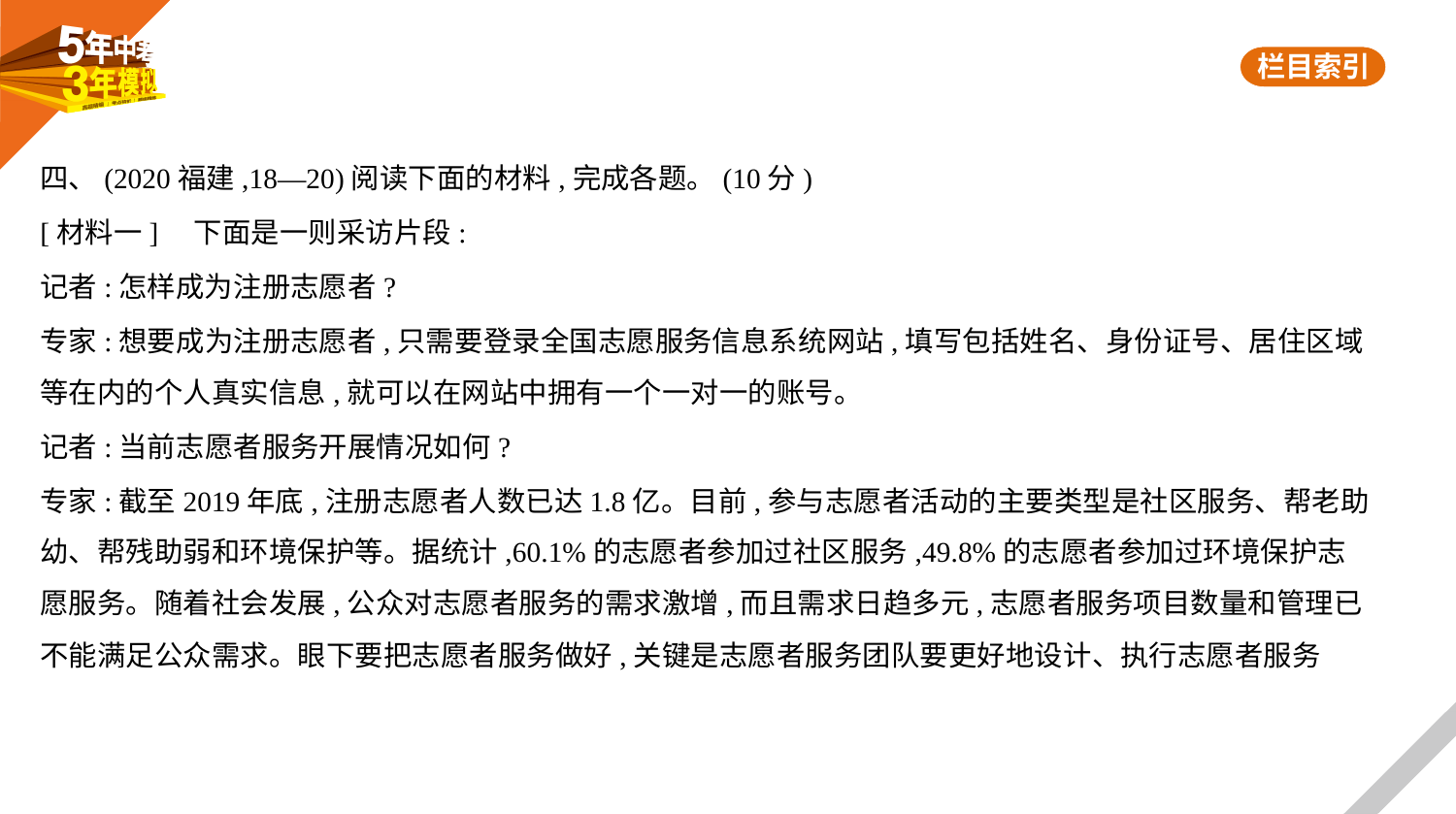

四、(2020福建,18—20)阅读下面的材料,完成各题。(10分)
[材料一]　下面是一则采访片段:
记者:怎样成为注册志愿者?
专家:想要成为注册志愿者,只需要登录全国志愿服务信息系统网站,填写包括姓名、身份证号、居住区域
等在内的个人真实信息,就可以在网站中拥有一个一对一的账号。
记者:当前志愿者服务开展情况如何?
专家:截至2019年底,注册志愿者人数已达1.8亿。目前,参与志愿者活动的主要类型是社区服务、帮老助
幼、帮残助弱和环境保护等。据统计,60.1%的志愿者参加过社区服务,49.8%的志愿者参加过环境保护志
愿服务。随着社会发展,公众对志愿者服务的需求激增,而且需求日趋多元,志愿者服务项目数量和管理已
不能满足公众需求。眼下要把志愿者服务做好,关键是志愿者服务团队要更好地设计、执行志愿者服务